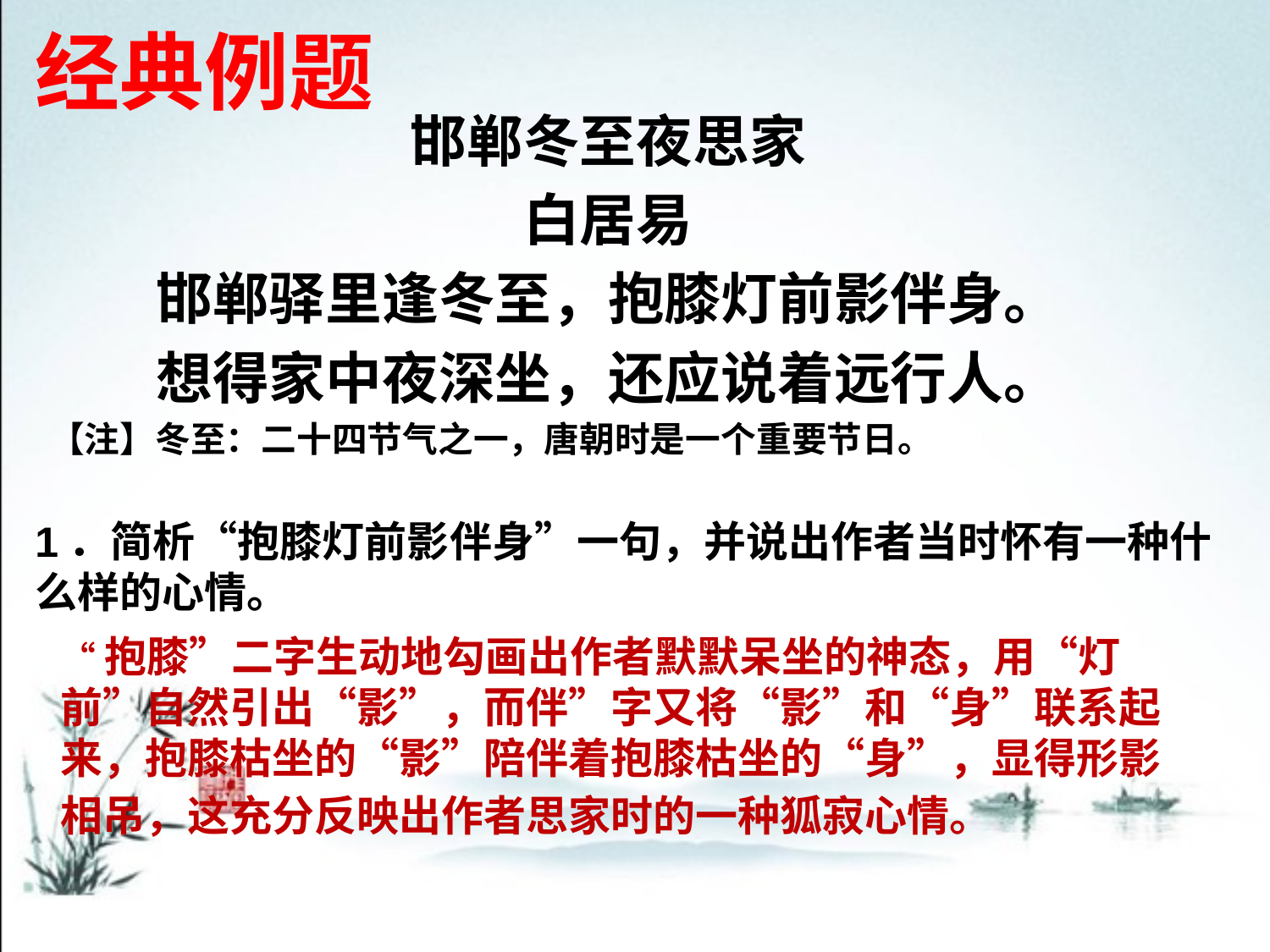

经典例题

邯郸冬至夜思家
白居易
邯郸驿里逢冬至，抱膝灯前影伴身。
想得家中夜深坐，还应说着远行人。
【注】冬至：二十四节气之一，唐朝时是一个重要节日。
1．简析“抱膝灯前影伴身”一句，并说出作者当时怀有一种什么样的心情。
“抱膝”二字生动地勾画出作者默默呆坐的神态，用“灯前”自然引出“影”，而伴”字又将“影”和“身”联系起来，抱膝枯坐的“影”陪伴着抱膝枯坐的“身”，显得形影相吊，这充分反映出作者思家时的一种狐寂心情。